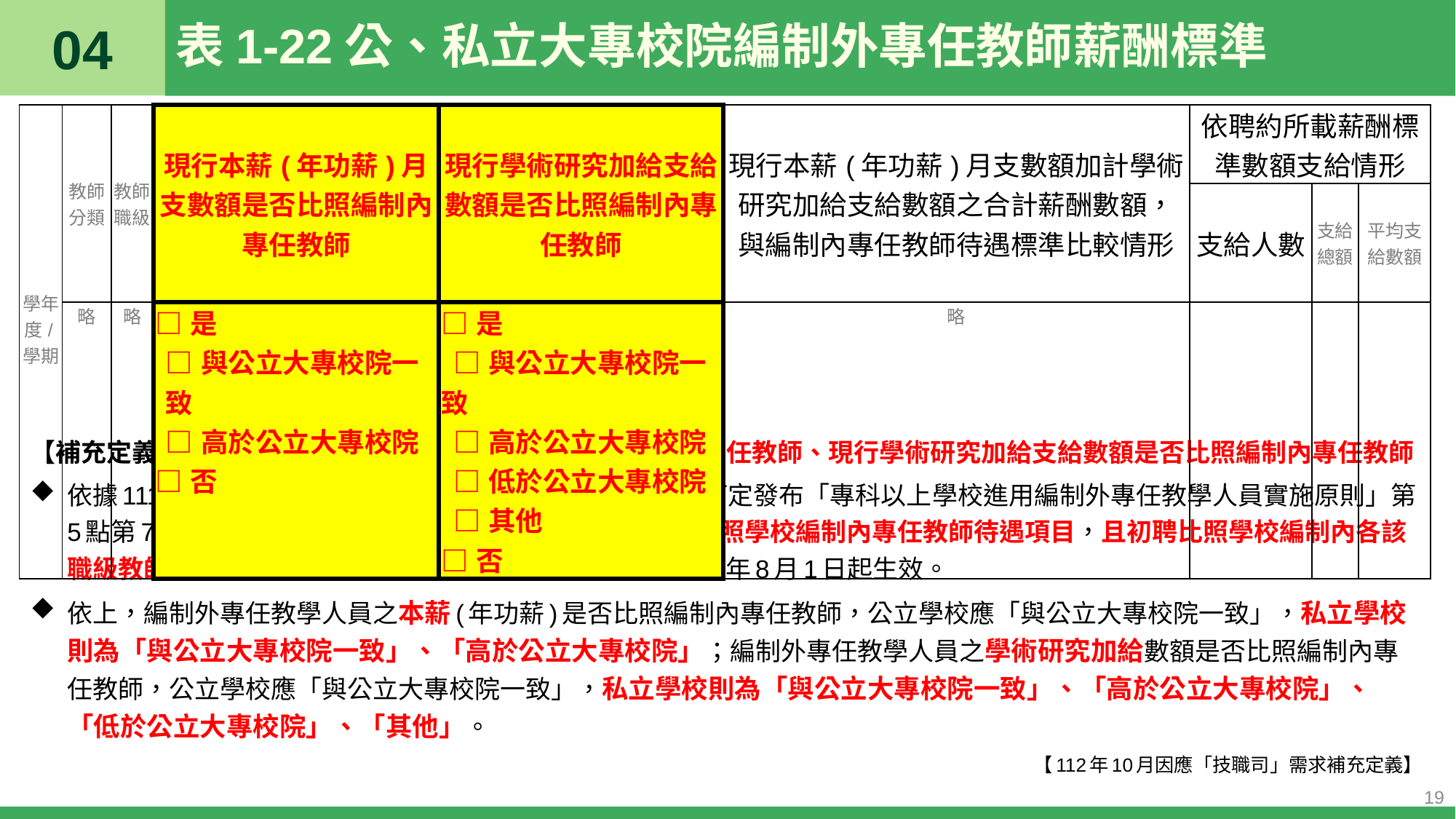

04
# 表1-22公、私立大專校院編制外專任教師薪酬標準
| 學年度/學期 | 教師分類 | 教師職級 | 現行本薪(年功薪)月支數額是否比照編制內專任教師 | 現行學術研究加給支給數額是否比照編制內專任教師 | 現行本薪(年功薪)月支數額加計學術研究加給支給數額之合計薪酬數額，與編制內專任教師待遇標準比較情形 | 依聘約所載薪酬標準數額支給情形 |  |  |
| --- | --- | --- | --- | --- | --- | --- | --- | --- |
|  |  |  |  |  |  | 支給人數 | 支給總額 | 平均支給數額 |
|  | 略 | 略 | □是 □與公立大專校院一致 □高於公立大專校院 □否 | □是 □與公立大專校院一致 □高於公立大專校院 □低於公立大專校院 □其他 □否 | 略 |  |  |  |
【補充定義】：現行本薪(年功薪)月支數額是否比照編制內專任教師、現行學術研究加給支給數額是否比照編制內專任教師
依據111年5月23日臺教人(五)字第1114201449A號令訂定發布「專科以上學校進用編制外專任教學人員實施原則」第5點第7款有關薪酬之規定略以，本薪（年功薪）及加給比照學校編制內專任教師待遇項目，且初聘比照學校編制內各該職級教師之本薪最低一級及學術研究加給合計數，並自111年8月1日起生效。
依上，編制外專任教學人員之本薪(年功薪)是否比照編制內專任教師，公立學校應「與公立大專校院一致」，私立學校則為「與公立大專校院一致」、「高於公立大專校院」；編制外專任教學人員之學術研究加給數額是否比照編制內專任教師，公立學校應「與公立大專校院一致」，私立學校則為「與公立大專校院一致」、「高於公立大專校院」、「低於公立大專校院」、「其他」。
【112年10月因應「技職司」需求補充定義】
19